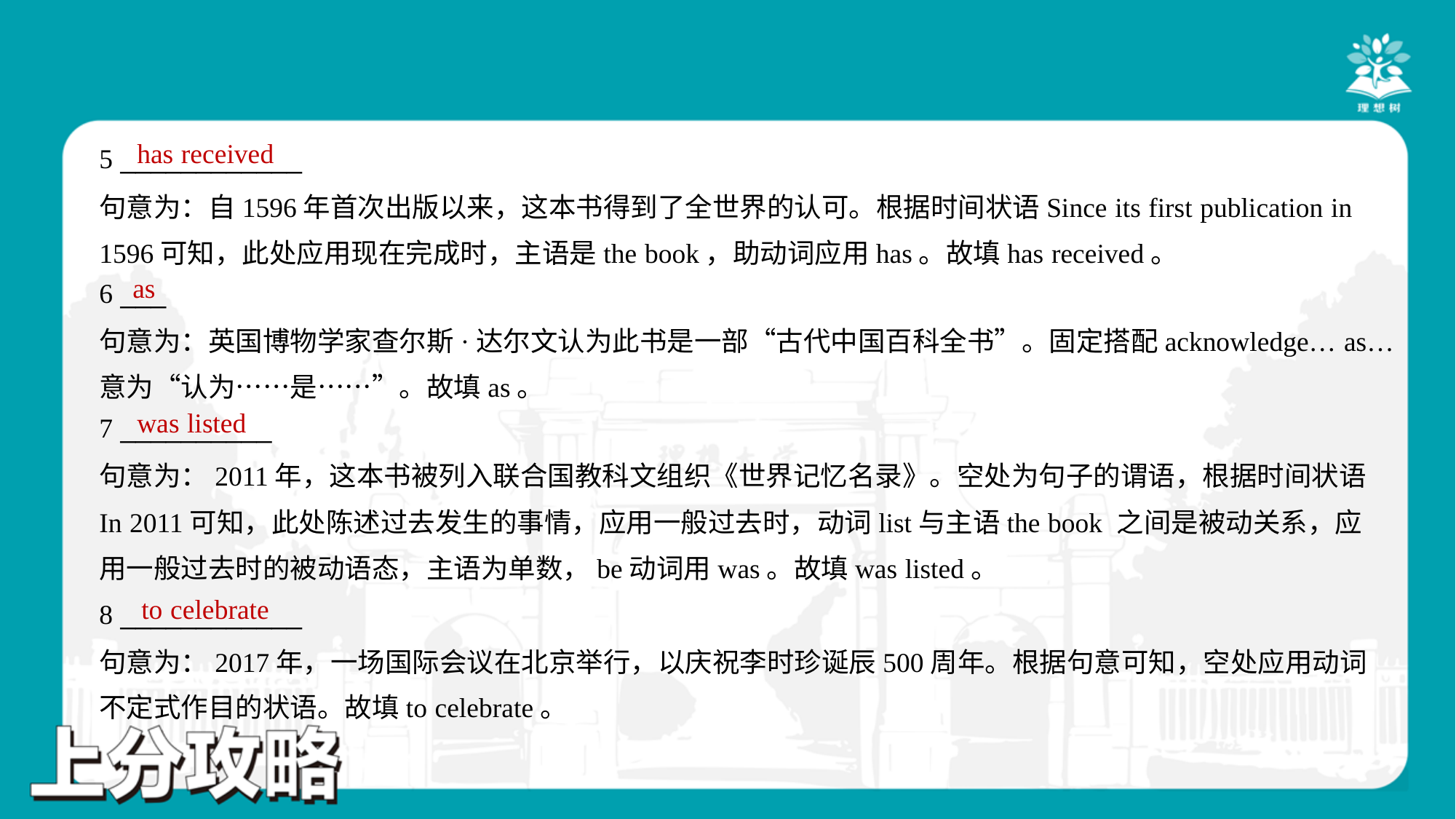

has received
5 ____________
句意为：自1596年首次出版以来，这本书得到了全世界的认可。根据时间状语Since its first publication in
1596可知，此处应用现在完成时，主语是the book，助动词应用has。故填has received。
as
6 ___
句意为：英国博物学家查尔斯·达尔文认为此书是一部“古代中国百科全书”。固定搭配acknowledge… as…
意为“认为……是……”。故填as。
was listed
7 __________
句意为：2011年，这本书被列入联合国教科文组织《世界记忆名录》。空处为句子的谓语，根据时间状语
In 2011可知，此处陈述过去发生的事情，应用一般过去时，动词list与主语the book 之间是被动关系，应
用一般过去时的被动语态，主语为单数，be动词用was。故填was listed。
to celebrate
8 ____________
句意为：2017年，一场国际会议在北京举行，以庆祝李时珍诞辰500周年。根据句意可知，空处应用动词
不定式作目的状语。故填to celebrate。